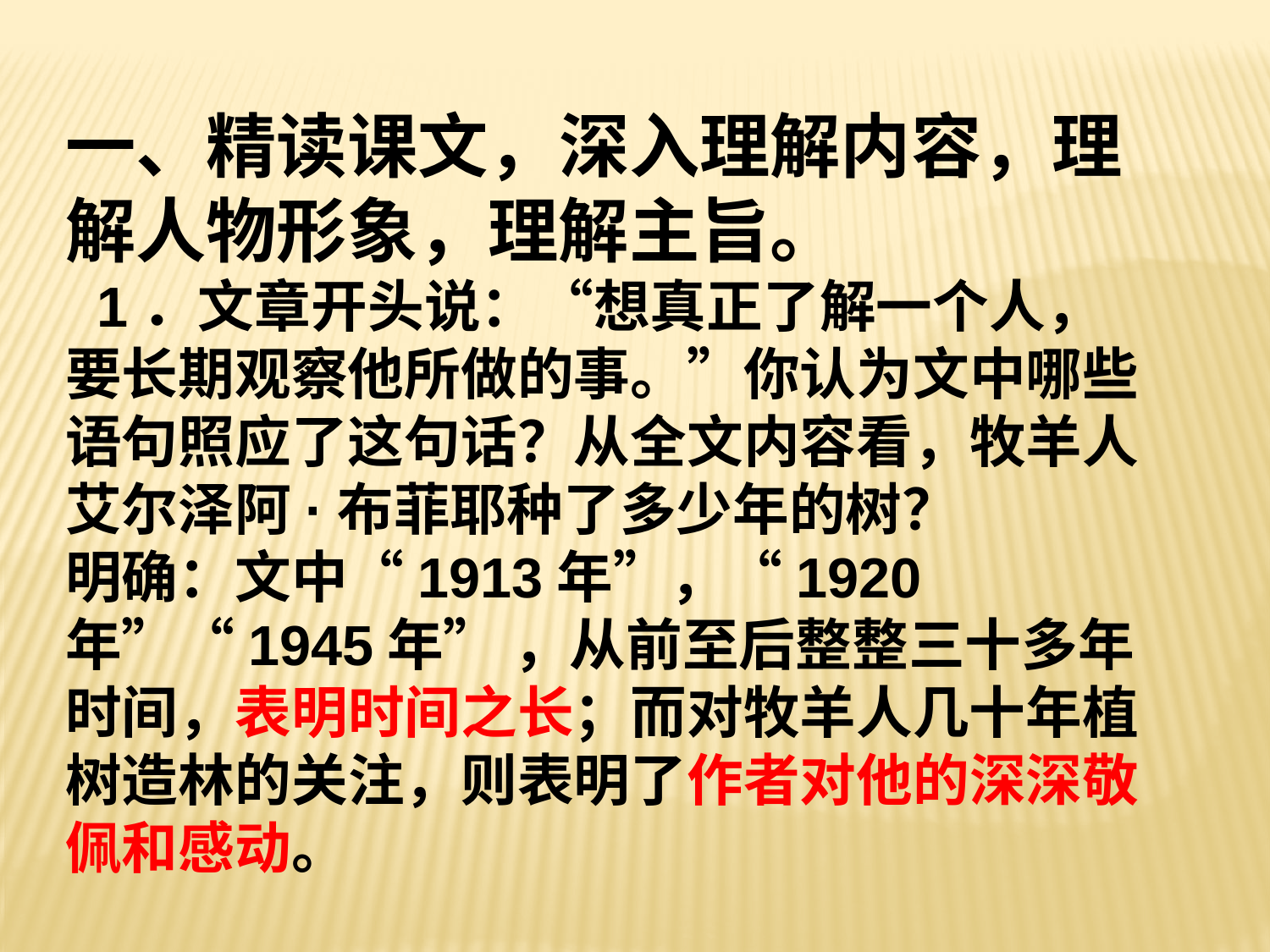

一、精读课文，深入理解内容，理解人物形象，理解主旨。
  1．文章开头说：“想真正了解一个人，要长期观察他所做的事。”你认为文中哪些语句照应了这句话？从全文内容看，牧羊人艾尔泽阿·布菲耶种了多少年的树？
明确：文中“1913年”，“1920年”“1945年” ，从前至后整整三十多年时间，表明时间之长；而对牧羊人几十年植树造林的关注，则表明了作者对他的深深敬佩和感动。